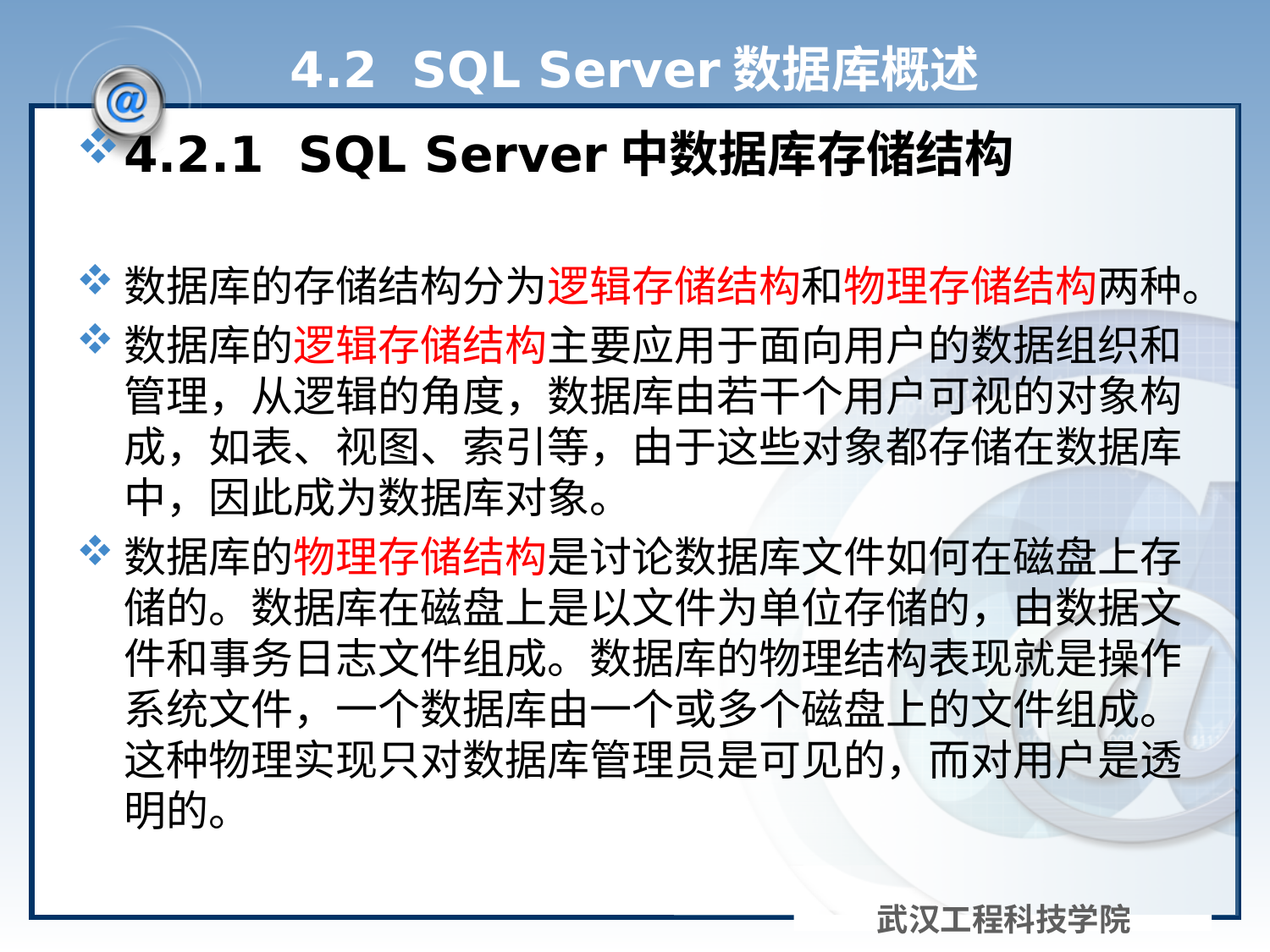

# 4.2  SQL Server数据库概述
4.2.1  SQL Server中数据库存储结构

数据库的存储结构分为逻辑存储结构和物理存储结构两种。
数据库的逻辑存储结构主要应用于面向用户的数据组织和管理，从逻辑的角度，数据库由若干个用户可视的对象构成，如表、视图、索引等，由于这些对象都存储在数据库中，因此成为数据库对象。
数据库的物理存储结构是讨论数据库文件如何在磁盘上存储的。数据库在磁盘上是以文件为单位存储的，由数据文件和事务日志文件组成。数据库的物理结构表现就是操作系统文件，一个数据库由一个或多个磁盘上的文件组成。这种物理实现只对数据库管理员是可见的，而对用户是透明的。
武汉工程科技学院